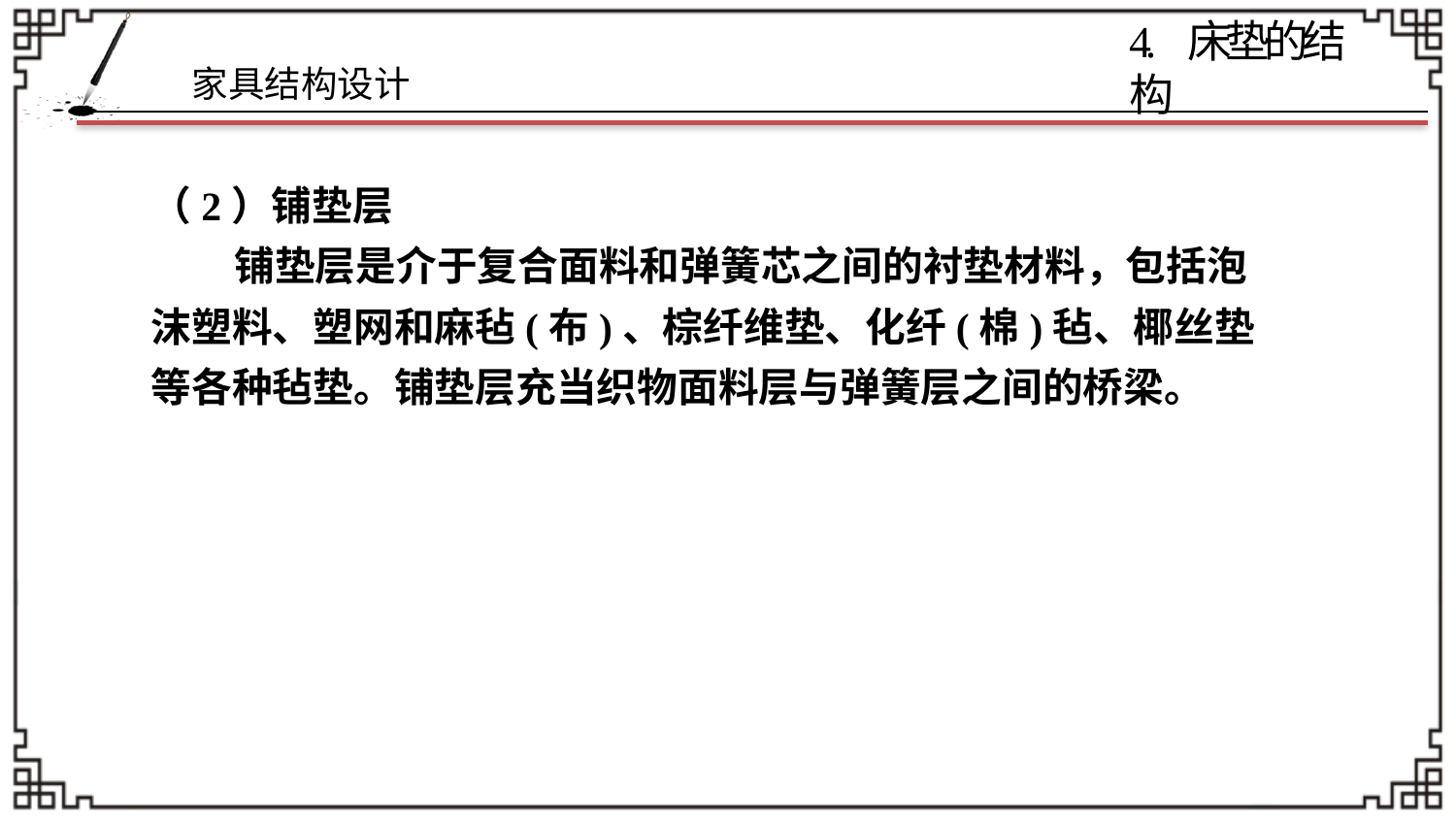

4.    床垫的结构
（2）铺垫层
        铺垫层是介于复合面料和弹簧芯之间的衬垫材料，包括泡沫塑料、塑网和麻毡(布)、棕纤维垫、化纤(棉)毡、椰丝垫等各种毡垫。铺垫层充当织物面料层与弹簧层之间的桥梁。